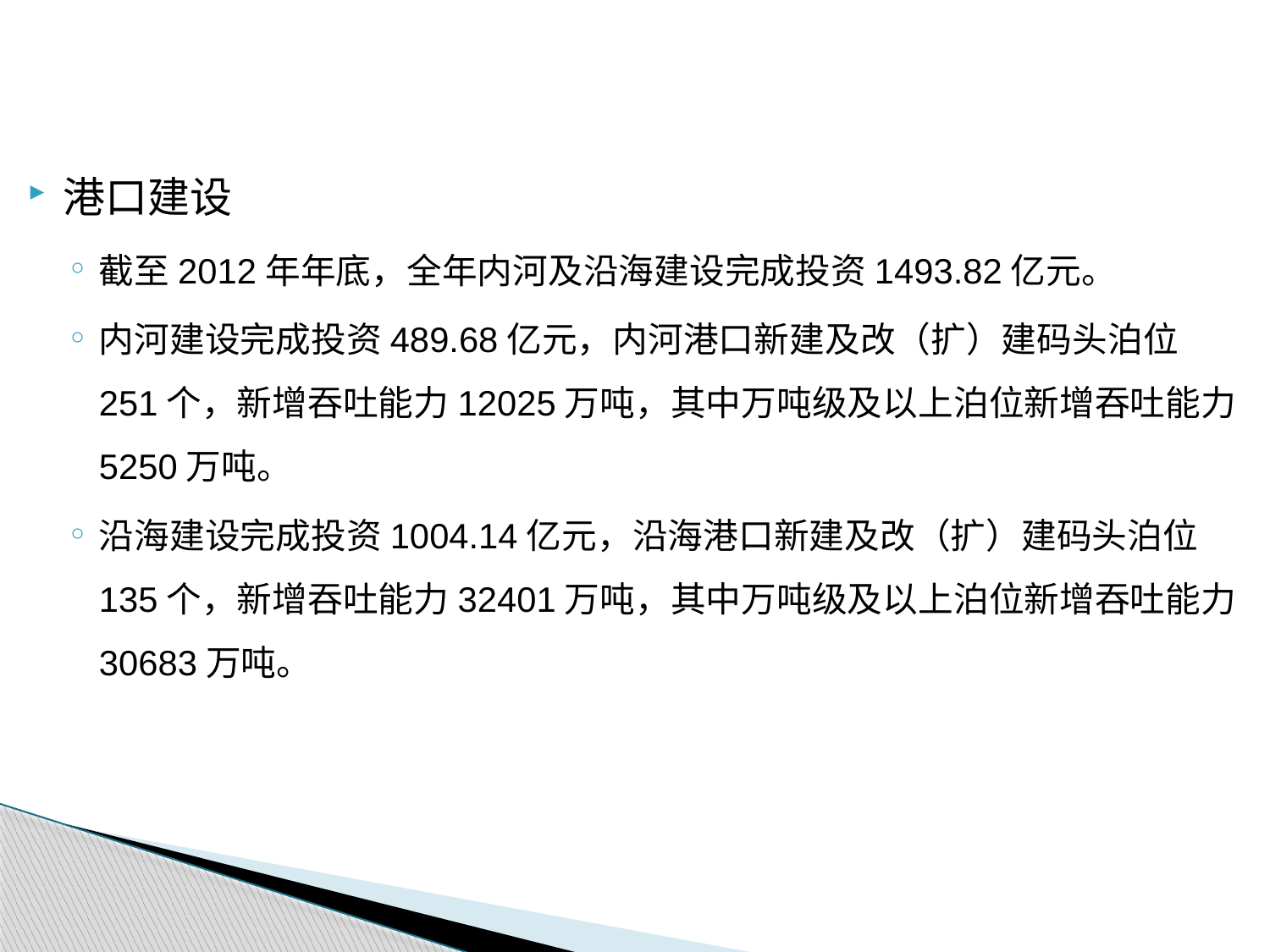

港口建设
截至2012年年底，全年内河及沿海建设完成投资1493.82亿元。
内河建设完成投资489.68亿元，内河港口新建及改（扩）建码头泊位251个，新增吞吐能力12025万吨，其中万吨级及以上泊位新增吞吐能力5250万吨。
沿海建设完成投资1004.14亿元，沿海港口新建及改（扩）建码头泊位135个，新增吞吐能力32401万吨，其中万吨级及以上泊位新增吞吐能力30683万吨。